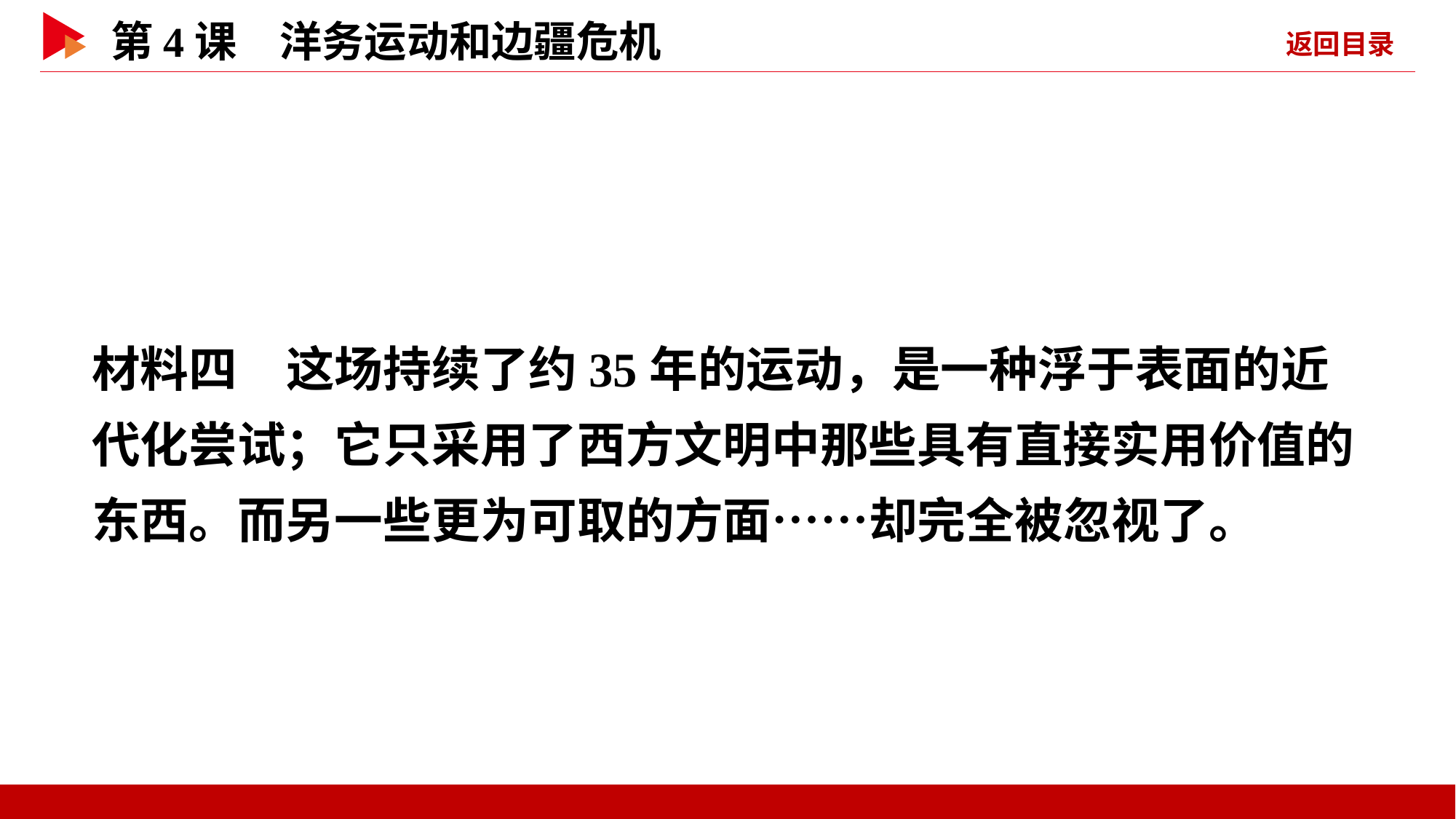

材料四　这场持续了约35年的运动，是一种浮于表面的近代化尝试；它只采用了西方文明中那些具有直接实用价值的东西。而另一些更为可取的方面……却完全被忽视了。